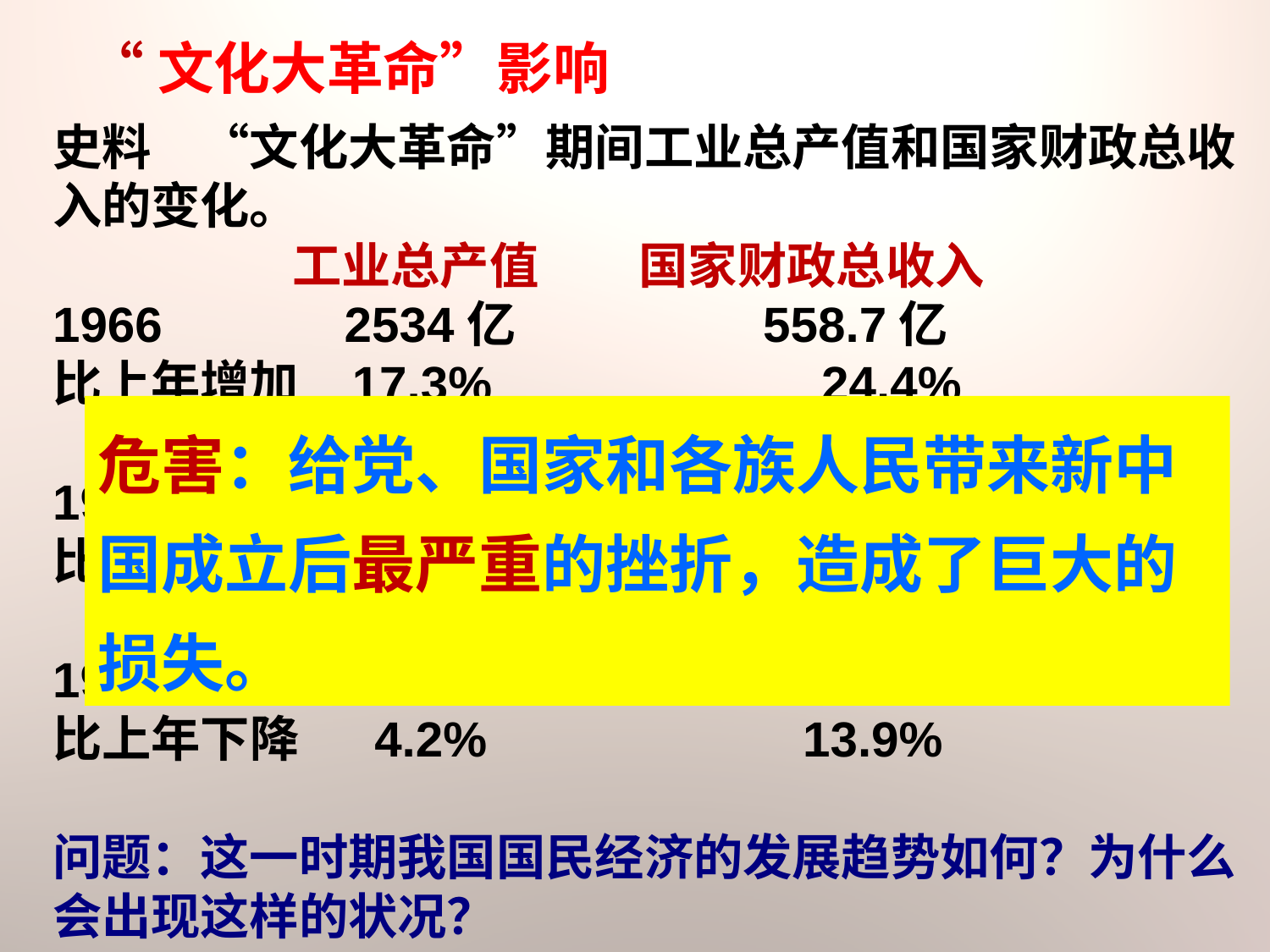

“文化大革命”影响
史料　“文化大革命”期间工业总产值和国家财政总收入的变化。
	         工业总产值	       国家财政总收入
1966	            2534亿	                 558.7亿
比上年增加	   17.3%	                   24.4%

1967	             2104.5亿	             419.4亿
比上年下降	近   10%	                25%

1968	            2015.3亿	              361.3亿
比上年下降	     4.2%                       13.9%

问题：这一时期我国国民经济的发展趋势如何？为什么会出现这样的状况？
危害：给党、国家和各族人民带来新中国成立后最严重的挫折，造成了巨大的损失。